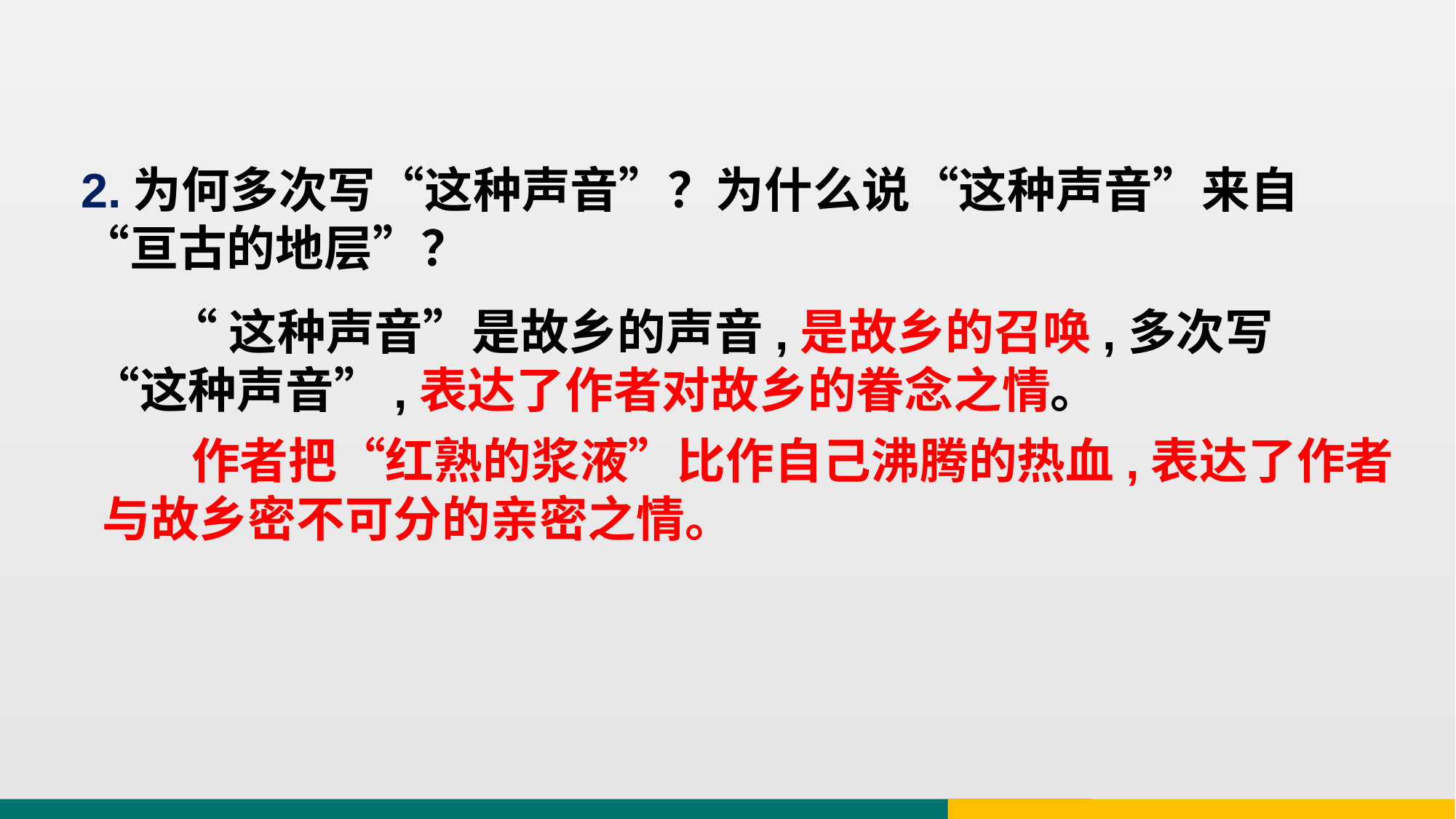

2.为何多次写“这种声音”？为什么说“这种声音”来自“亘古的地层”？
       “这种声音”是故乡的声音,是故乡的召唤,多次写“这种声音”,表达了作者对故乡的眷念之情。
       作者把“红熟的浆液”比作自己沸腾的热血,表达了作者与故乡密不可分的亲密之情。